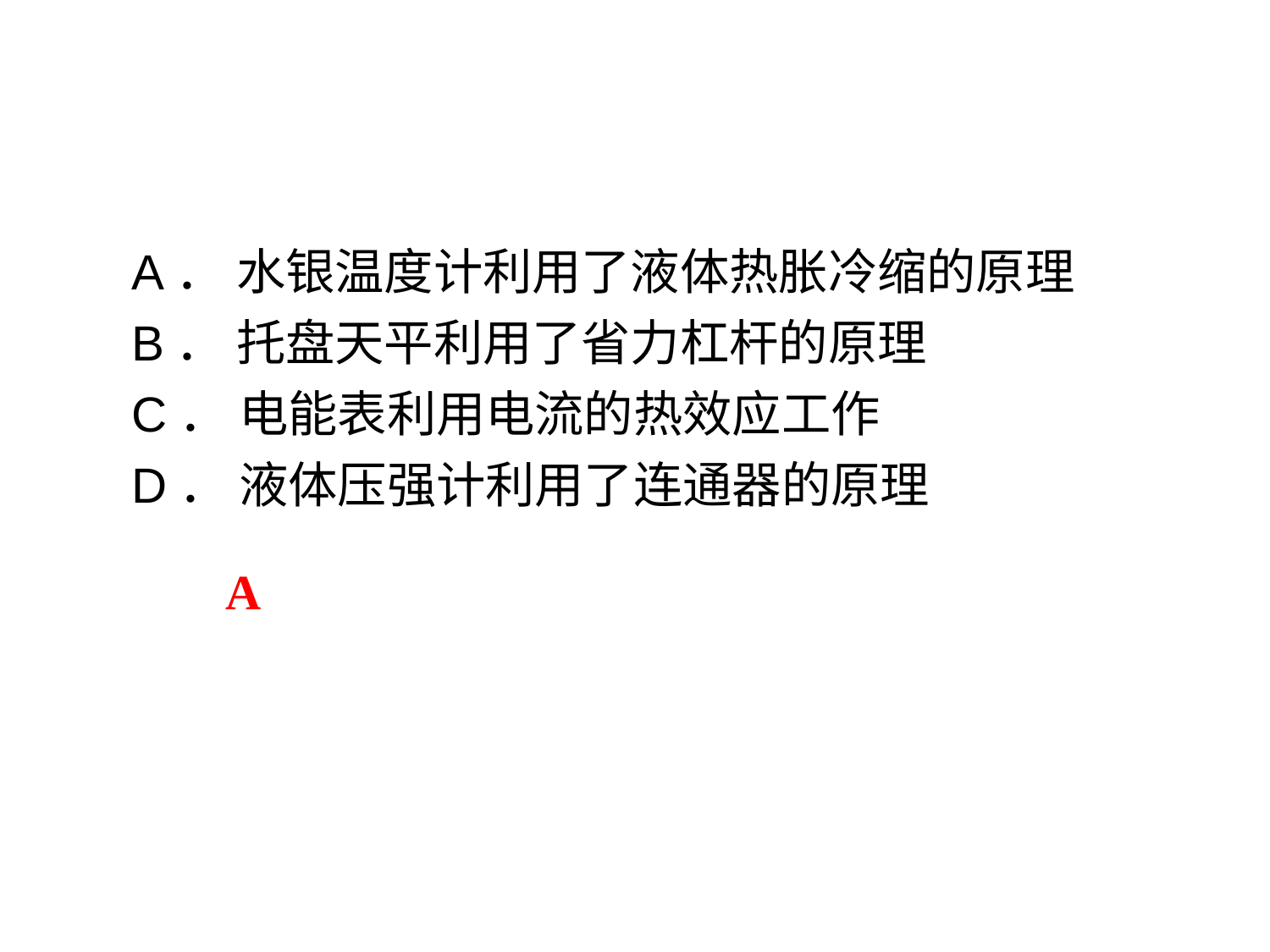

A． 水银温度计利用了液体热胀冷缩的原理
B． 托盘天平利用了省力杠杆的原理
C． 电能表利用电流的热效应工作
D． 液体压强计利用了连通器的原理
A